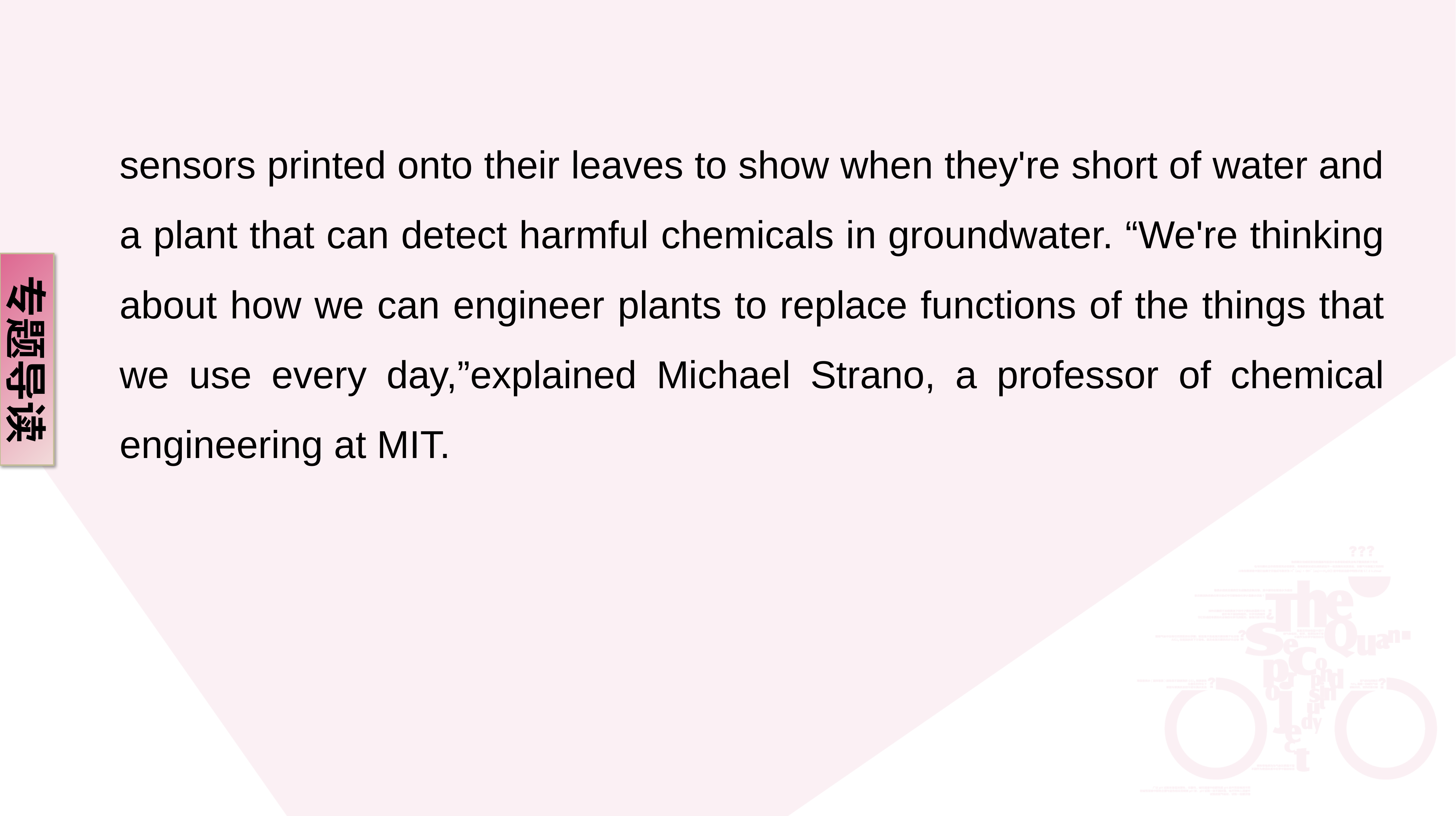

sensors printed onto their leaves to show when they're short of water and a plant that can detect harmful chemicals in groundwater. “We're thinking about how we can engineer plants to replace functions of the things that we use every day,”explained Michael Strano, a professor of chemical engineering at MIT.
专题导读